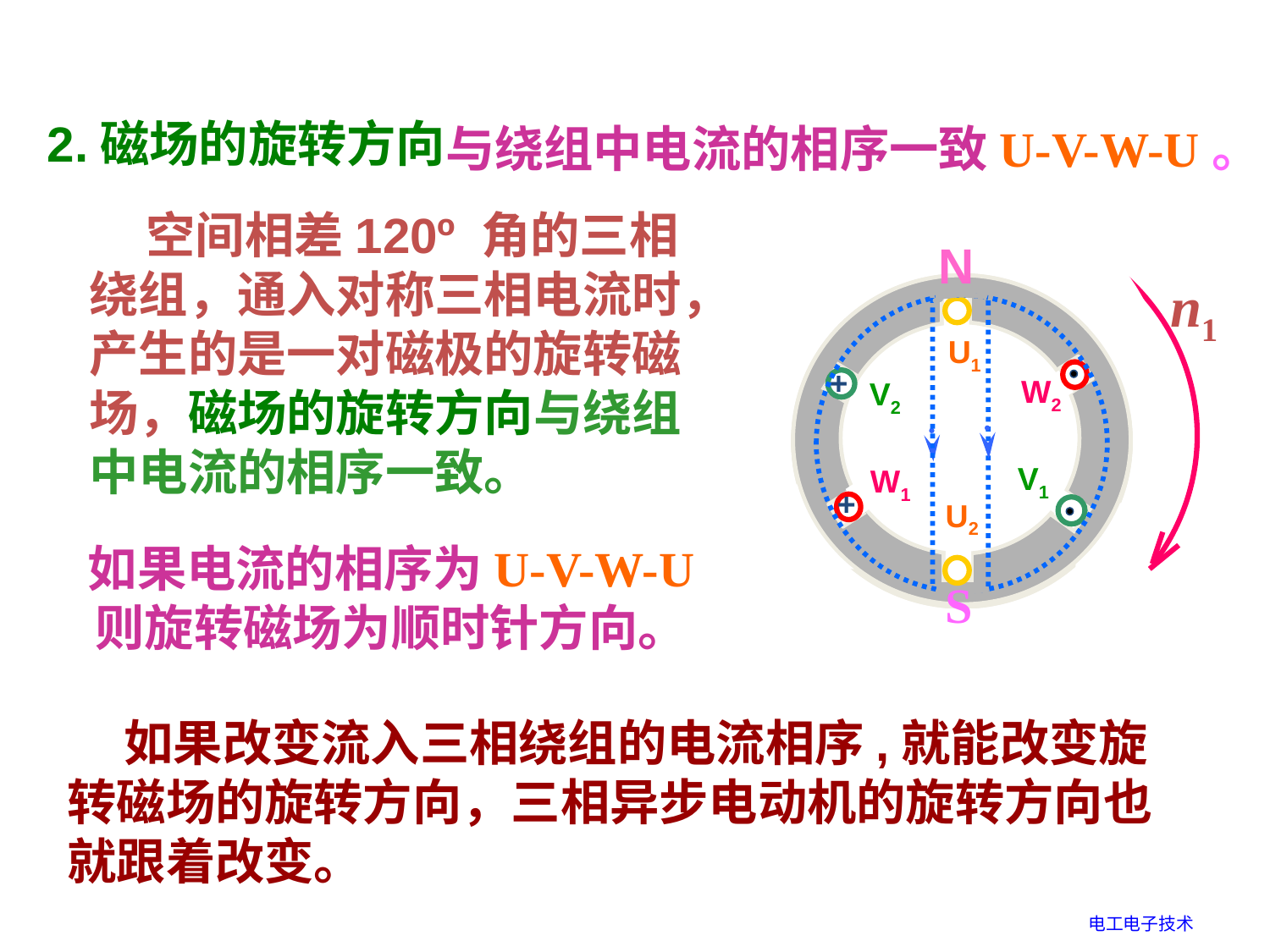

2.磁场的旋转方向
与绕组中电流的相序一致U-V-W-U。

    空间相差120º 角的三相绕组，通入对称三相电流时，产生的是一对磁极的旋转磁场，磁场的旋转方向与绕组中电流的相序一致。
N

U1

W2

V2

V1
W1

U2

+

+

S
N

S

U1

W2

V2

V1
W1

U2

+
+

S
N

n1

U1

W2

V2

V1
W1

U2

+
+

S
N

U1

W2

V2

V1
W1

U2

+

+

如果电流的相序为U-V-W-U
则旋转磁场为顺时针方向。
    如果改变流入三相绕组的电流相序,就能改变旋转磁场的旋转方向，三相异步电动机的旋转方向也就跟着改变。
电工电子技术